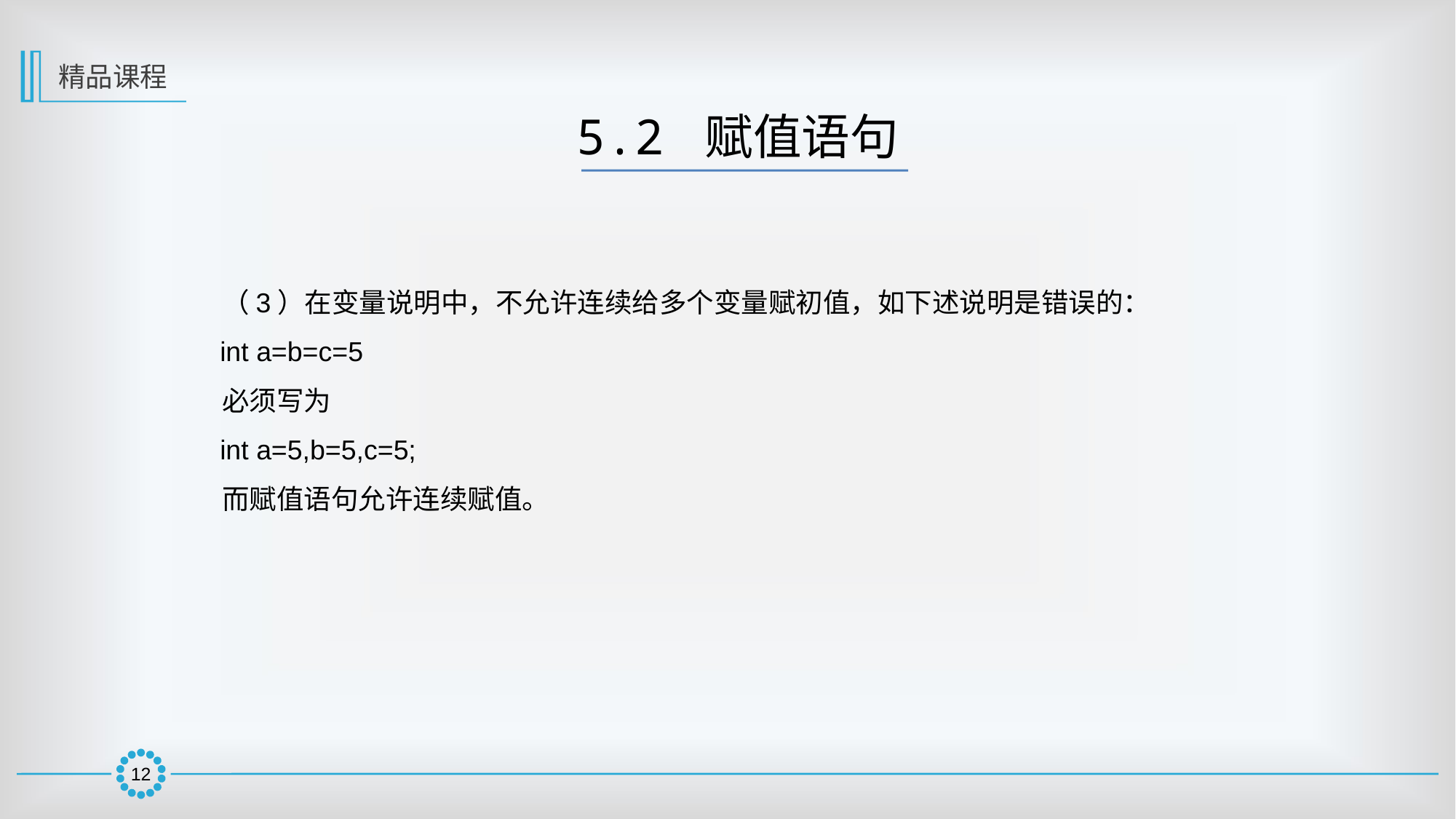

精品课程
5.2 赋值语句

   （3）在变量说明中，不允许连续给多个变量赋初值，如下述说明是错误的：
   int a=b=c=5
   必须写为
   int a=5,b=5,c=5;
   而赋值语句允许连续赋值。

12